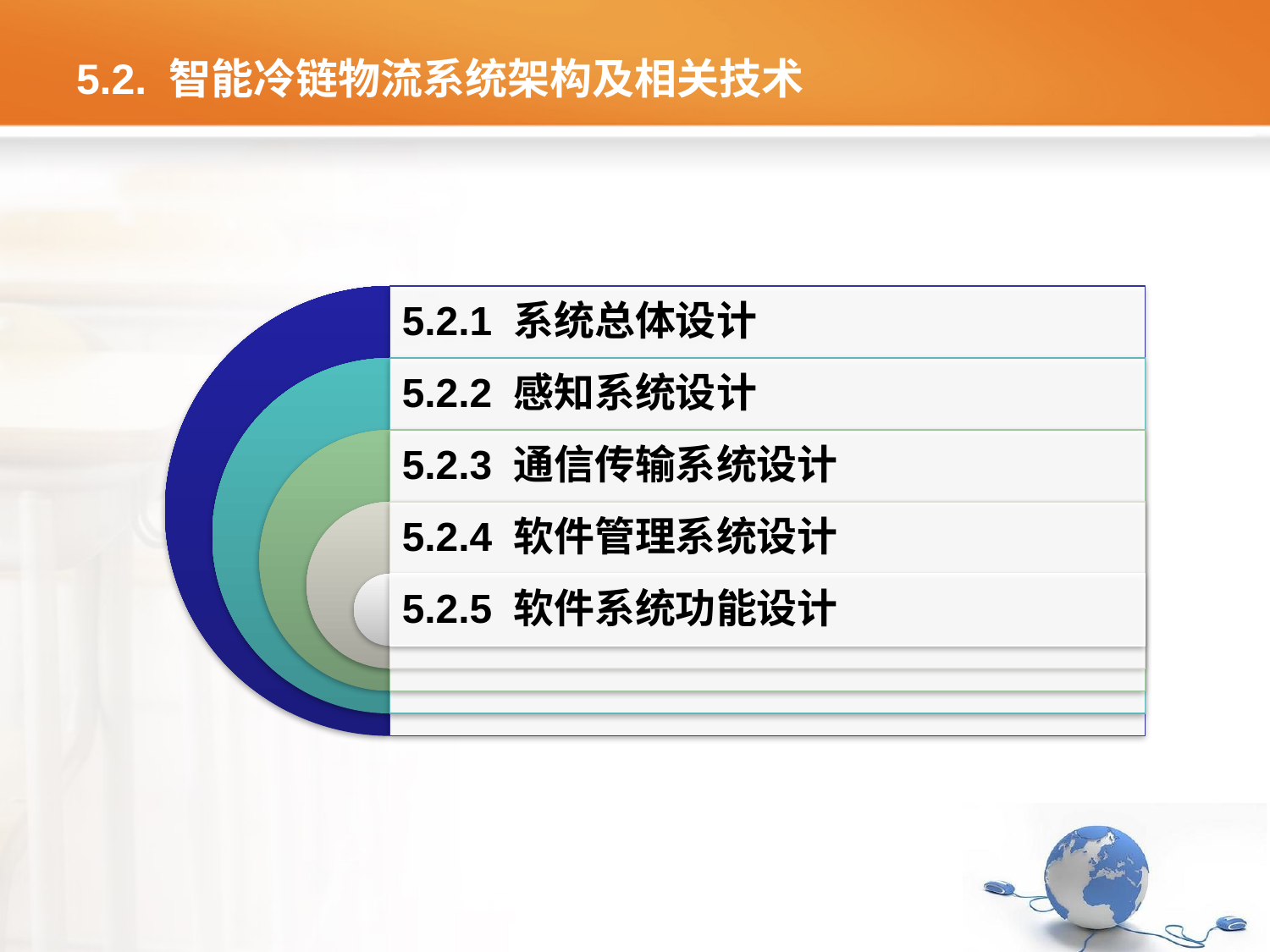

# 5.2. 智能冷链物流系统架构及相关技术
5.2.1 系统总体设计
5.2.2 感知系统设计
5.2.3 通信传输系统设计
5.2.4 软件管理系统设计
5.2.5 软件系统功能设计